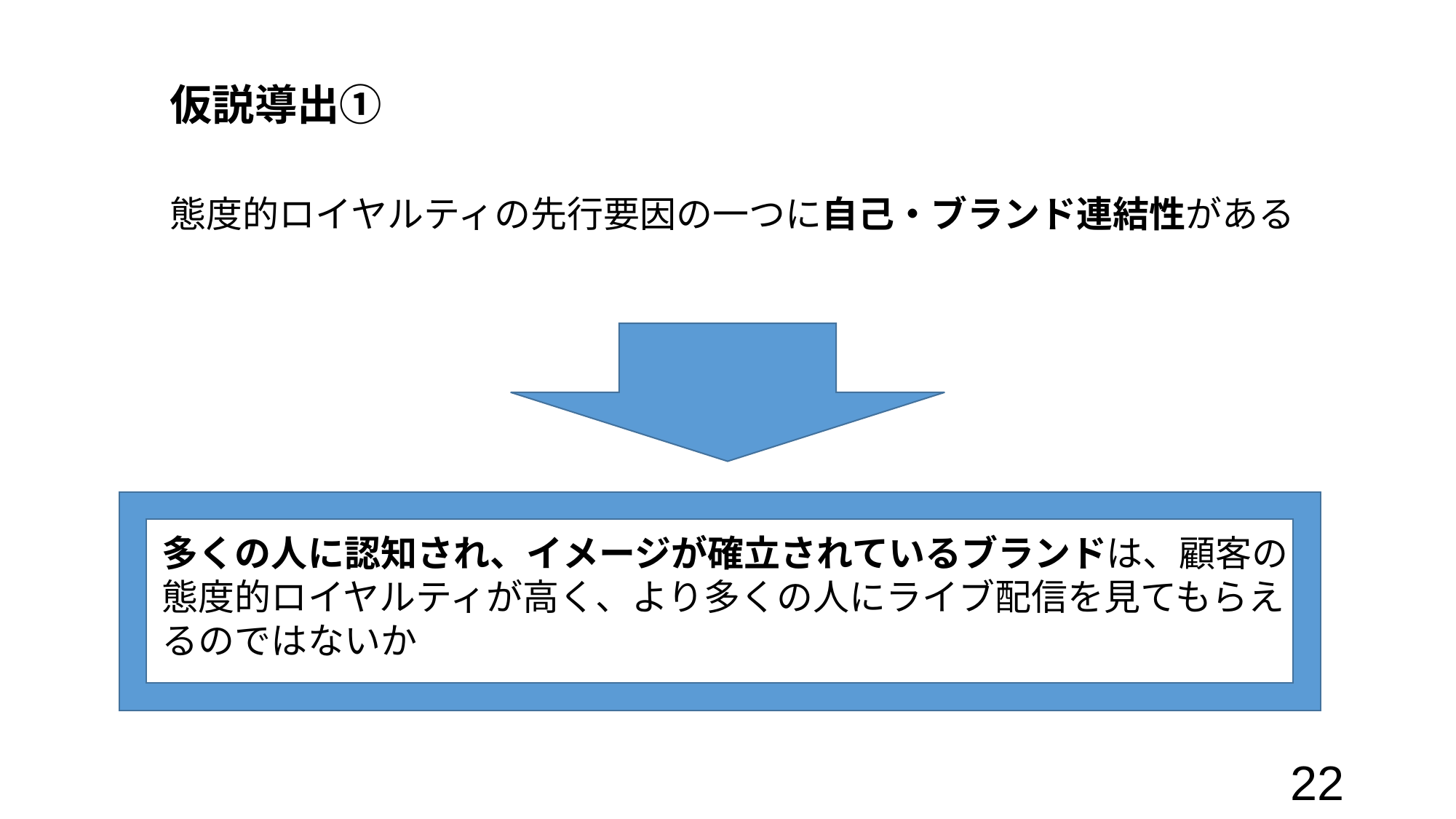

仮説導出①
態度的ロイヤルティの先行要因の一つに自己・ブランド連結性がある

多くの人に認知され、イメージが確立されているブランドは、顧客の態度的ロイヤルティが高く、より多くの人にライブ配信を見てもらえるのではないか
22